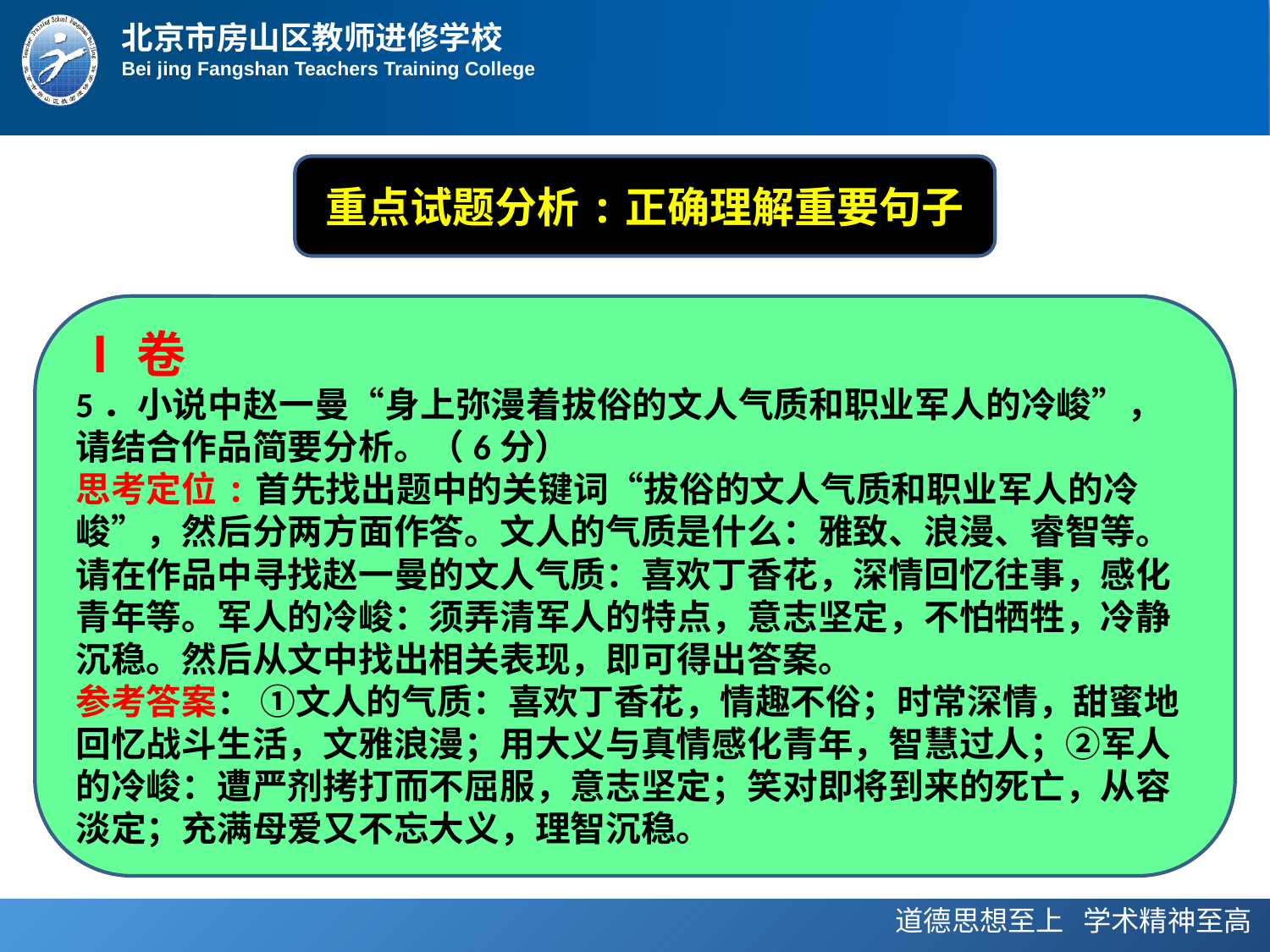

重点试题分析:正确理解重要句子
Ⅰ卷
5．小说中赵一曼“身上弥漫着拔俗的文人气质和职业军人的冷峻”，请结合作品简要分析。（6分）
思考定位:首先找出题中的关键词“拔俗的文人气质和职业军人的冷峻”，然后分两方面作答。文人的气质是什么：雅致、浪漫、睿智等。请在作品中寻找赵一曼的文人气质：喜欢丁香花，深情回忆往事，感化青年等。军人的冷峻：须弄清军人的特点，意志坚定，不怕牺牲，冷静沉稳。然后从文中找出相关表现，即可得出答案。
参考答案： ①文人的气质：喜欢丁香花，情趣不俗；时常深情，甜蜜地回忆战斗生活，文雅浪漫；用大义与真情感化青年，智慧过人；②军人的冷峻：遭严剂拷打而不屈服，意志坚定；笑对即将到来的死亡，从容淡定；充满母爱又不忘大义，理智沉稳。